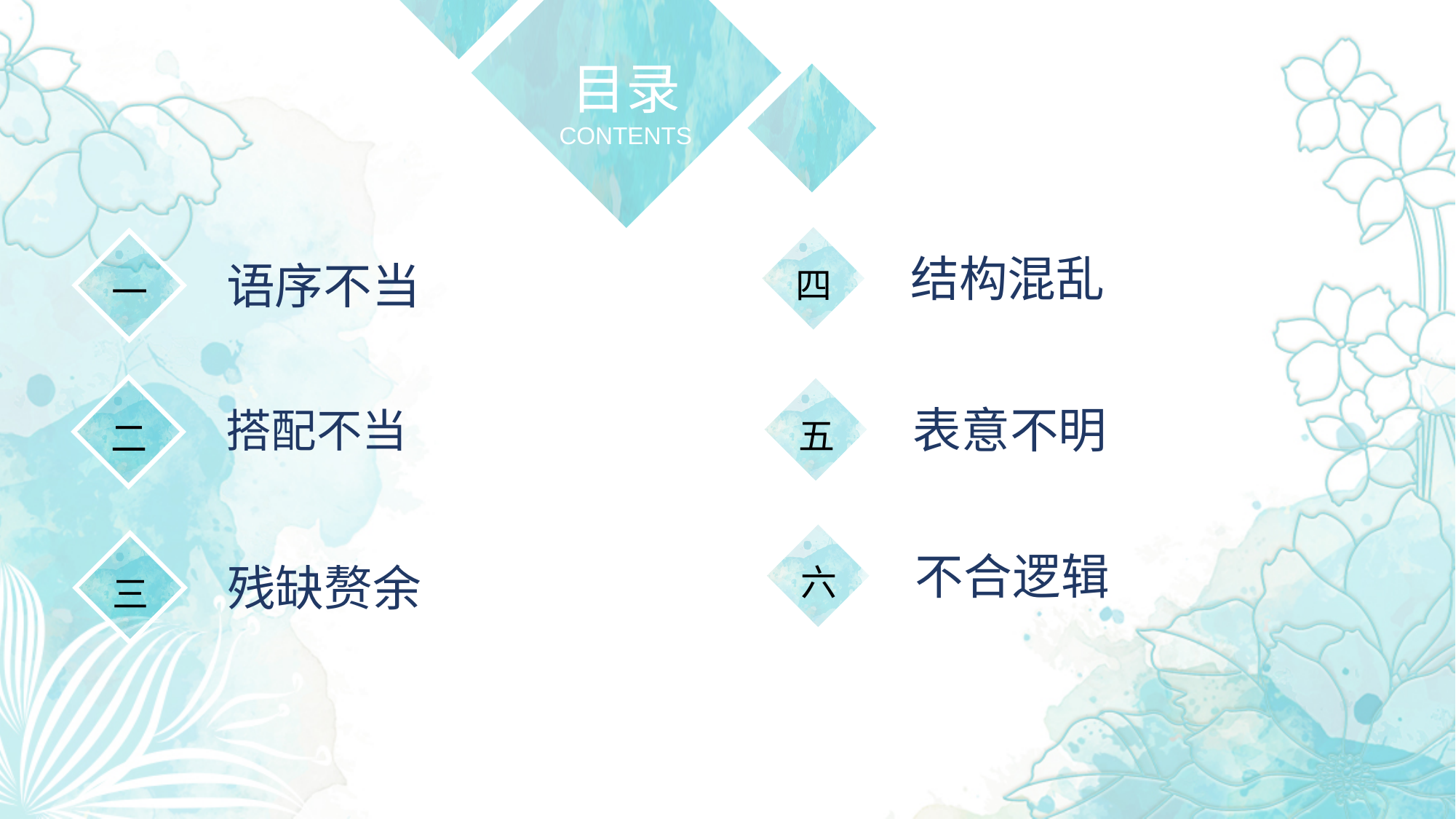

目录
CONTENTS

结构混乱
语序不当
四
一

表意不明
搭配不当
五
二

不合逻辑
残缺赘余
六
三